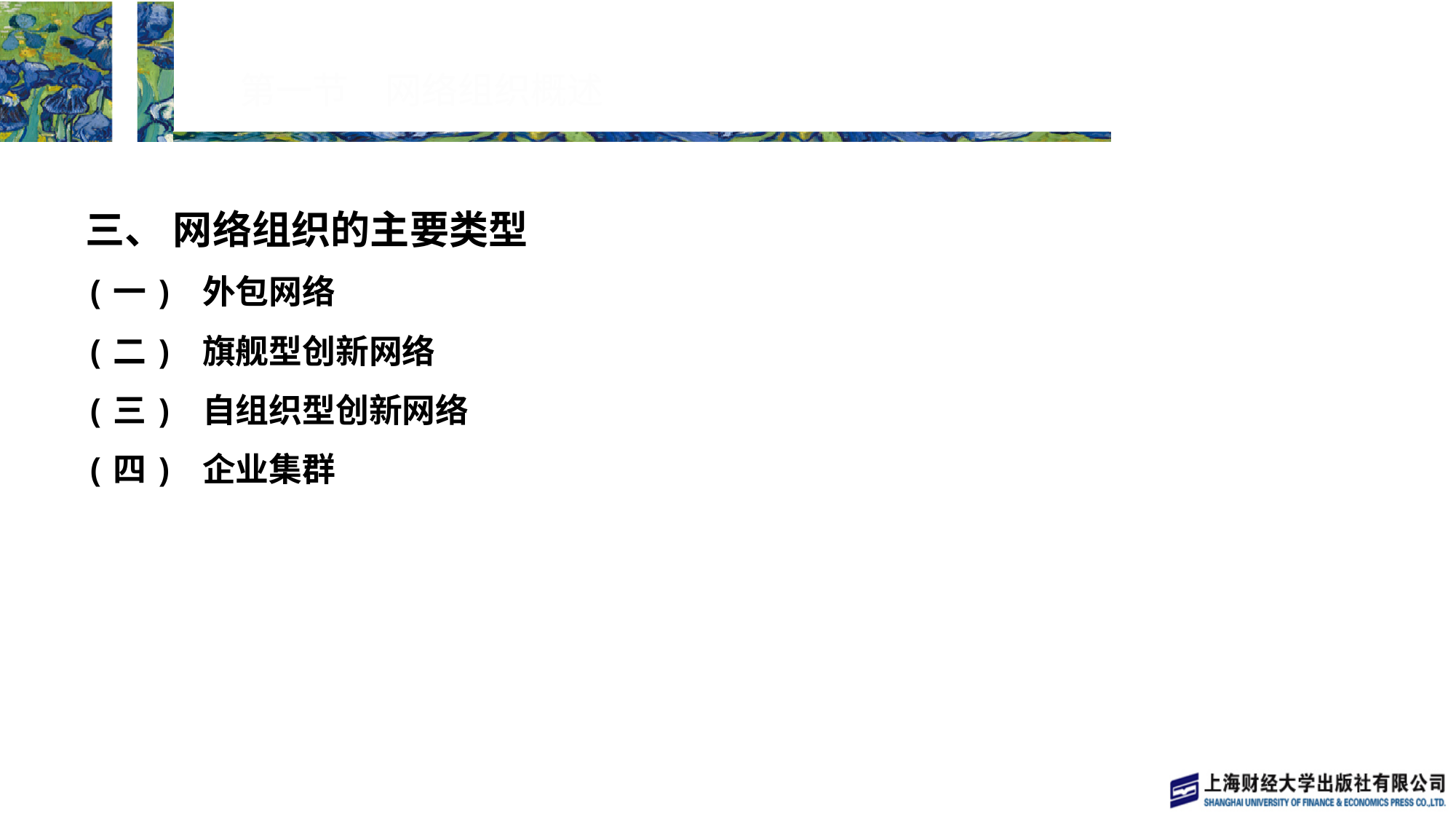

# 第一节　网络组织概述
三、 网络组织的主要类型
(一) 外包网络
(二) 旗舰型创新网络
(三) 自组织型创新网络
(四) 企业集群